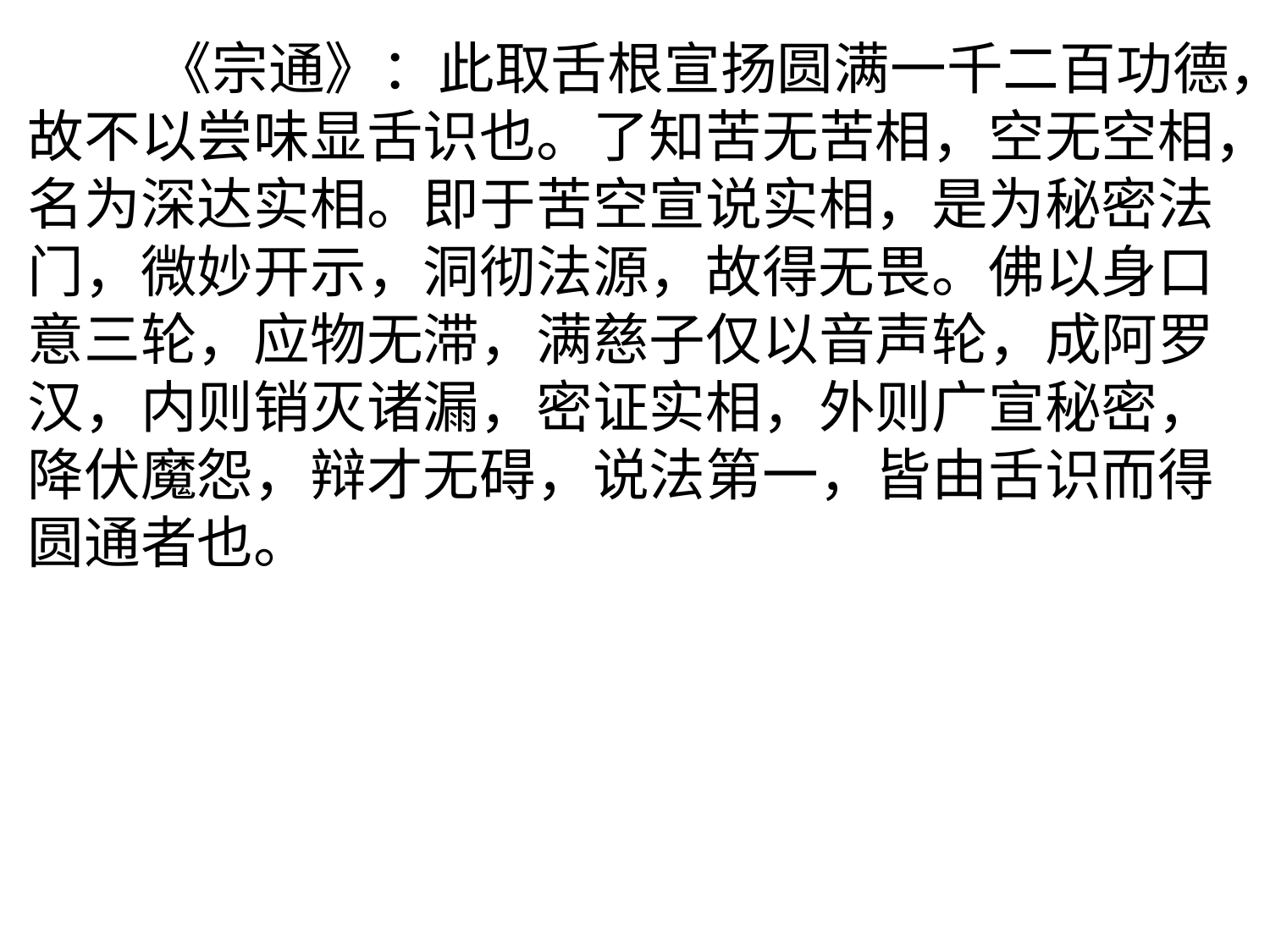

《宗通》：此取舌根宣扬圆满一千二百功德，故不以尝味显舌识也。了知苦无苦相，空无空相，名为深达实相。即于苦空宣说实相，是为秘密法门，微妙开示，洞彻法源，故得无畏。佛以身口意三轮，应物无滞，满慈子仅以音声轮，成阿罗汉，内则销灭诸漏，密证实相，外则广宣秘密，降伏魔怨，辩才无碍，说法第一，皆由舌识而得圆通者也。